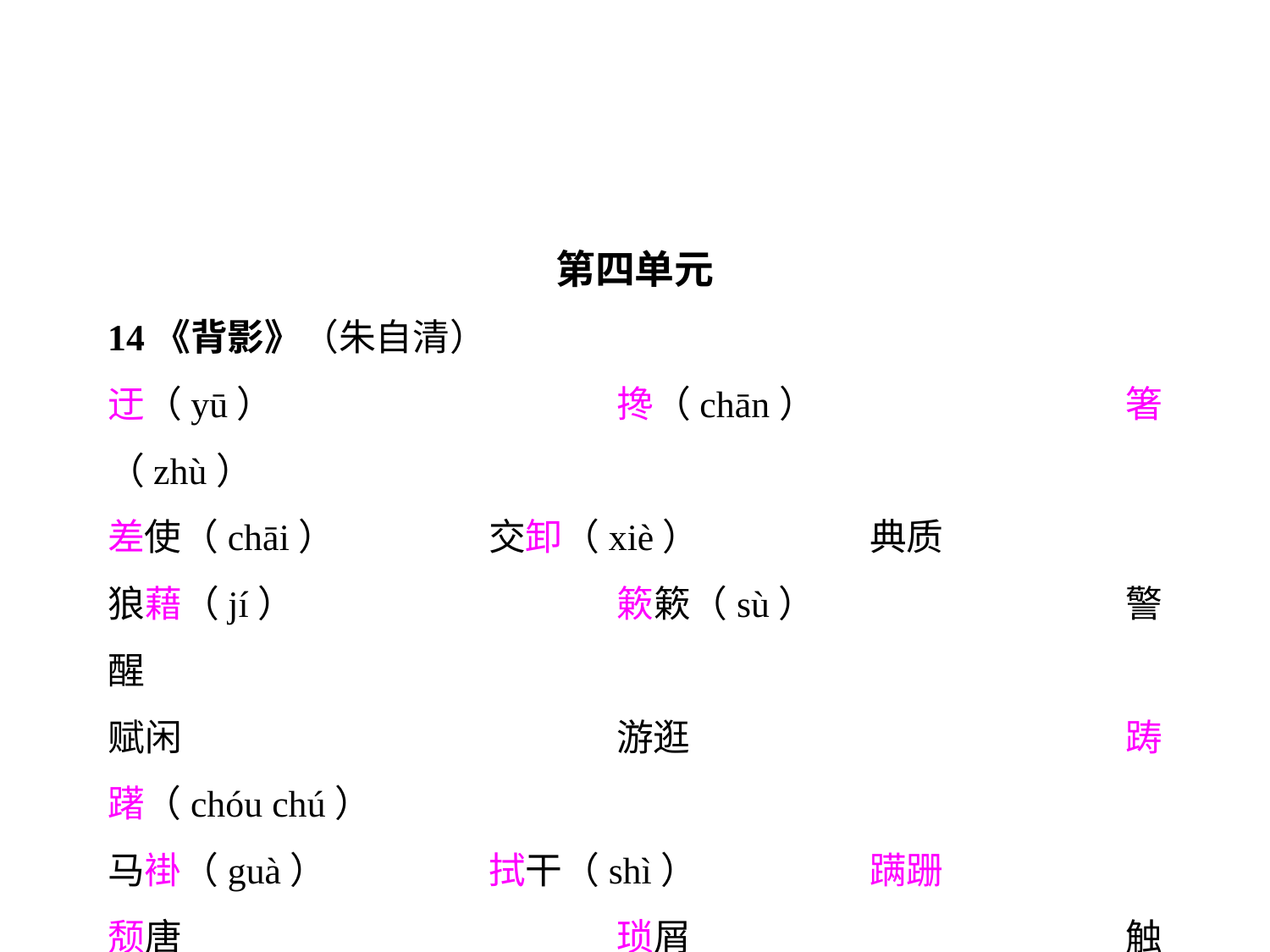

第四单元
14《背影》（朱自清）
迂（yū）			搀（chān）			箸（zhù）
差使（chāi）		交卸（xiè）		典质
狼藉（jí）			簌簌（sù）			警醒
赋闲				游逛				踌躇（chóu chú）
马褂（guà）		拭干（shì）		蹒跚
颓唐				琐屑				触目伤怀